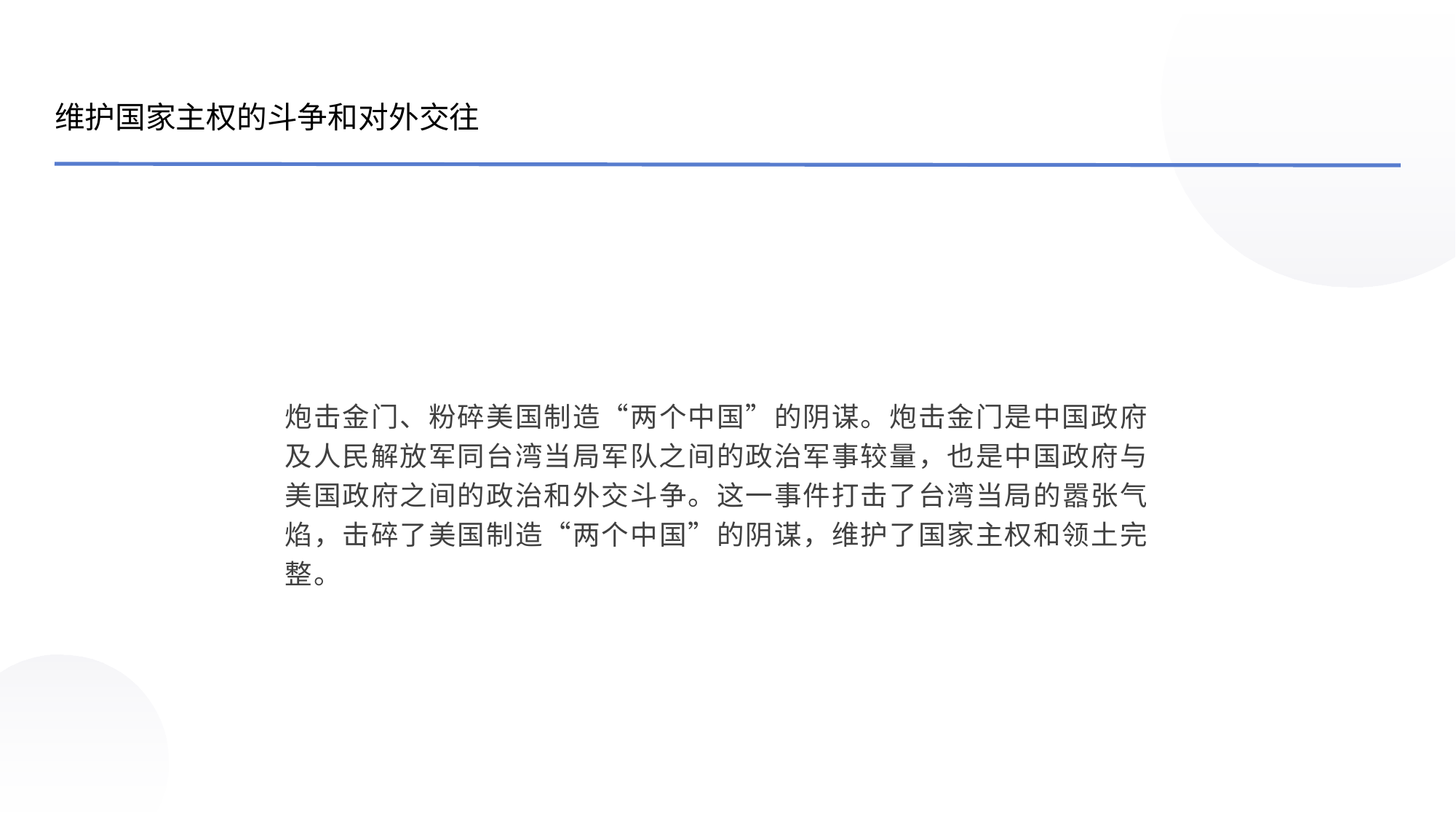

维护国家主权的斗争和对外交往
炮击金门、粉碎美国制造“两个中国”的阴谋。炮击金门是中国政府及人民解放军同台湾当局军队之间的政治军事较量，也是中国政府与美国政府之间的政治和外交斗争。这一事件打击了台湾当局的嚣张气焰，击碎了美国制造“两个中国”的阴谋，维护了国家主权和领土完整。